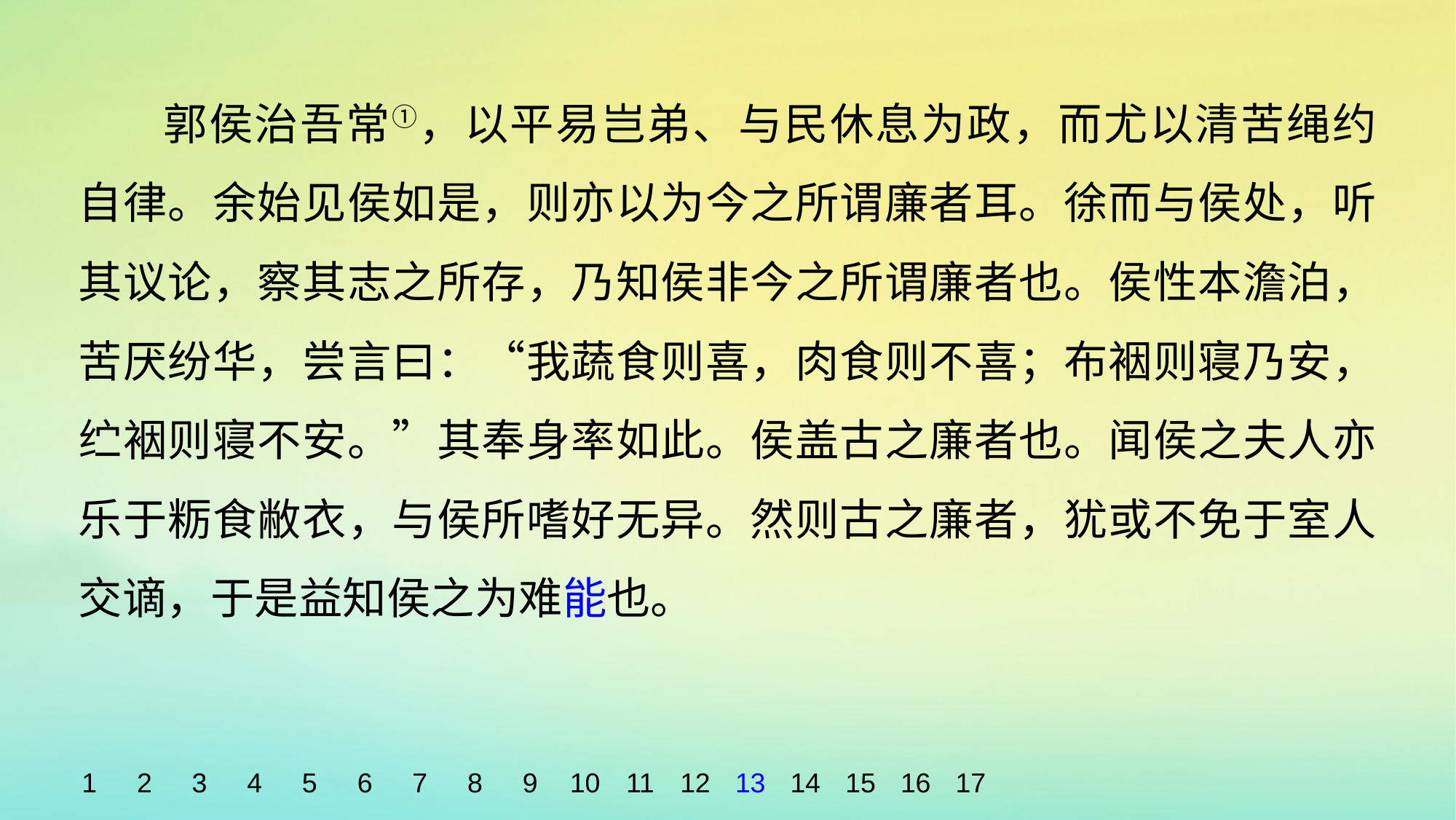

郭侯治吾常①，以平易岂弟、与民休息为政，而尤以清苦绳约自律。余始见侯如是，则亦以为今之所谓廉者耳。徐而与侯处，听其议论，察其志之所存，乃知侯非今之所谓廉者也。侯性本澹泊，苦厌纷华，尝言曰：“我蔬食则喜，肉食则不喜；布裀则寝乃安，纻裀则寝不安。”其奉身率如此。侯盖古之廉者也。闻侯之夫人亦乐于粝食敝衣，与侯所嗜好无异。然则古之廉者，犹或不免于室人交谪，于是益知侯之为难能也。
1
2
3
4
5
6
7
8
9
10
11
12
13
14
15
16
17